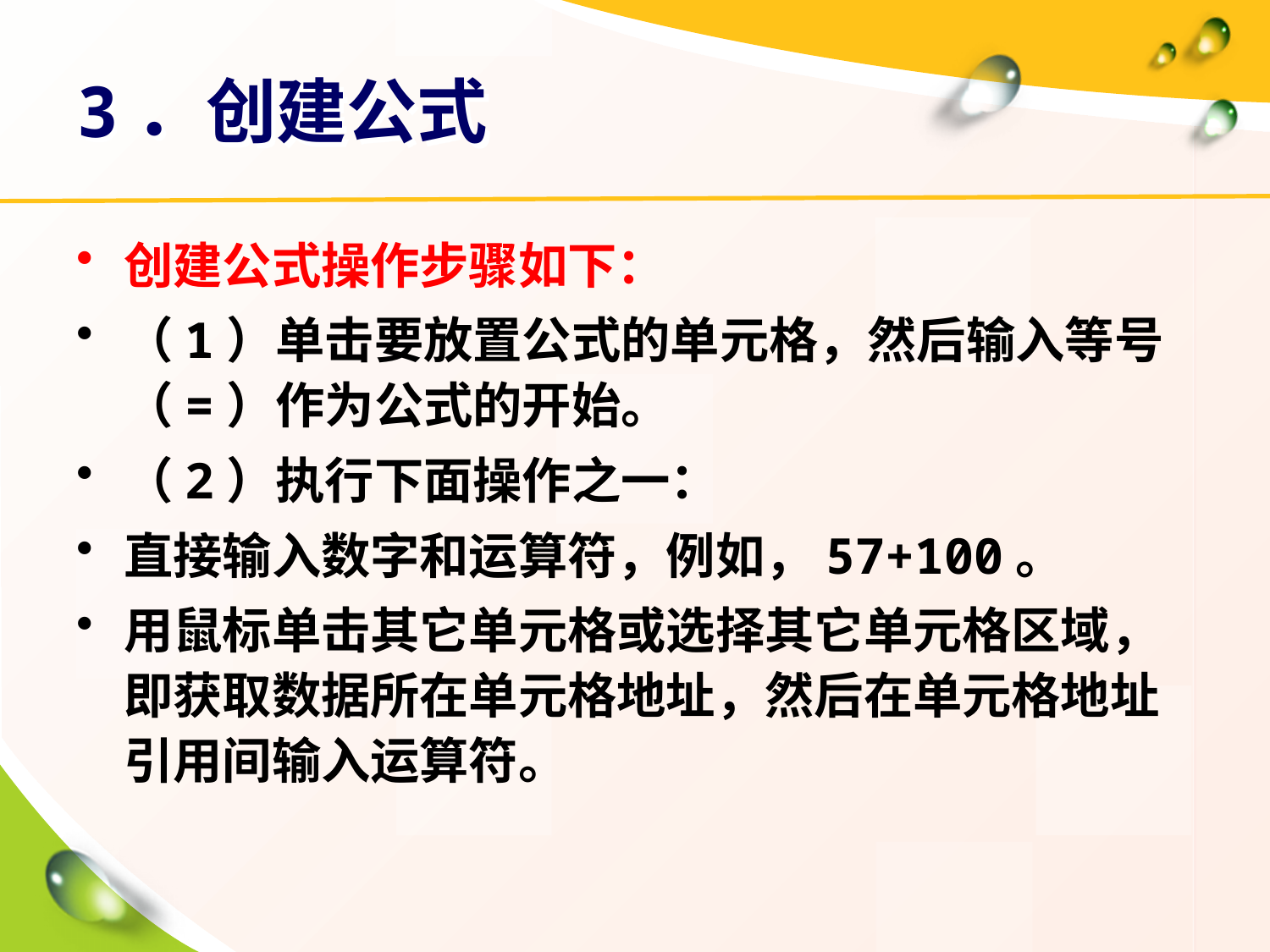

# 3．创建公式
创建公式操作步骤如下：
（1）单击要放置公式的单元格，然后输入等号（=）作为公式的开始。
（2）执行下面操作之一：
直接输入数字和运算符，例如，57+100。
用鼠标单击其它单元格或选择其它单元格区域，即获取数据所在单元格地址，然后在单元格地址引用间输入运算符。